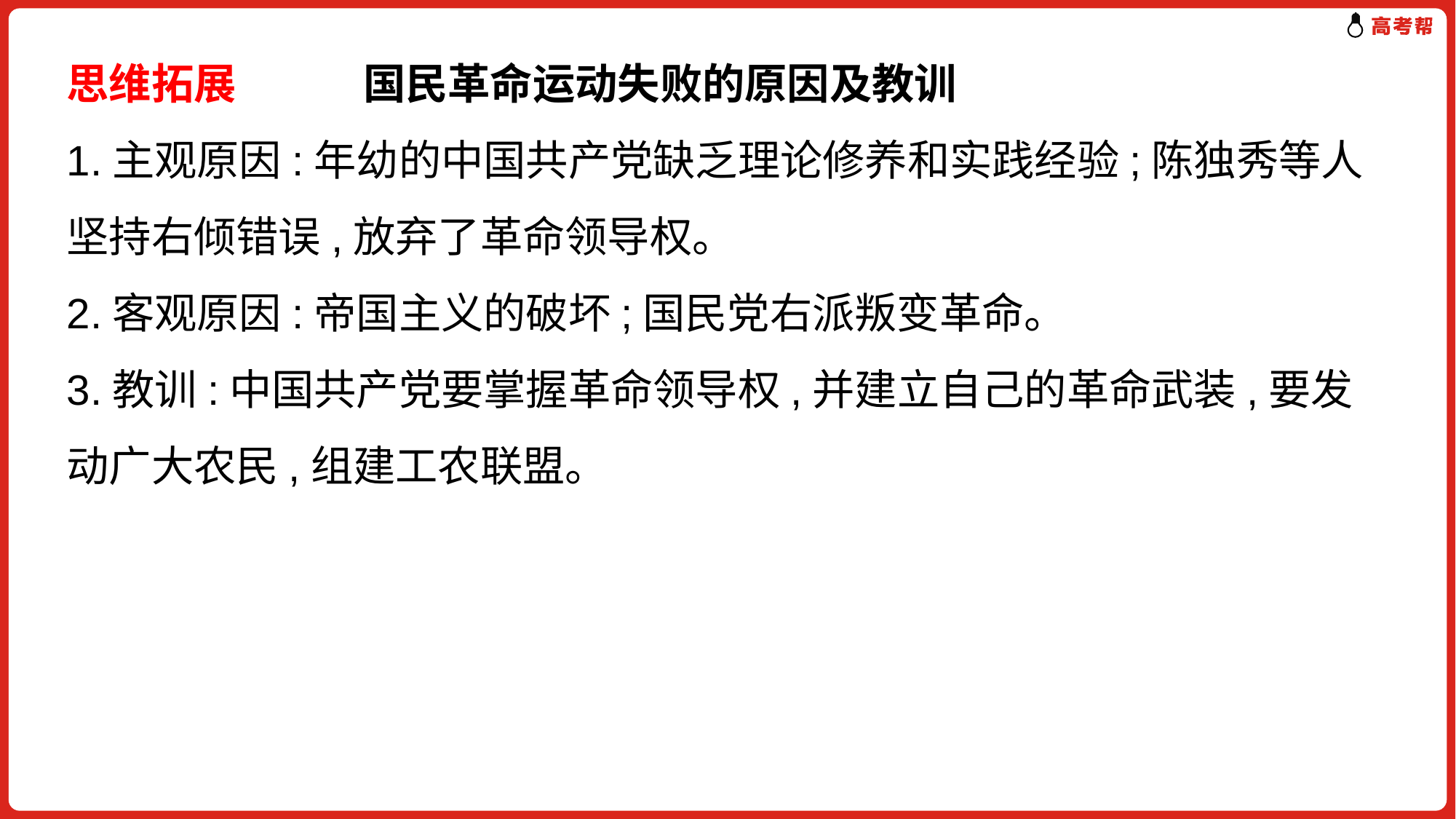

思维拓展　　　国民革命运动失败的原因及教训
1.主观原因:年幼的中国共产党缺乏理论修养和实践经验;陈独秀等人坚持右倾错误,放弃了革命领导权。
2.客观原因:帝国主义的破坏;国民党右派叛变革命。
3.教训:中国共产党要掌握革命领导权,并建立自己的革命武装,要发动广大农民,组建工农联盟。